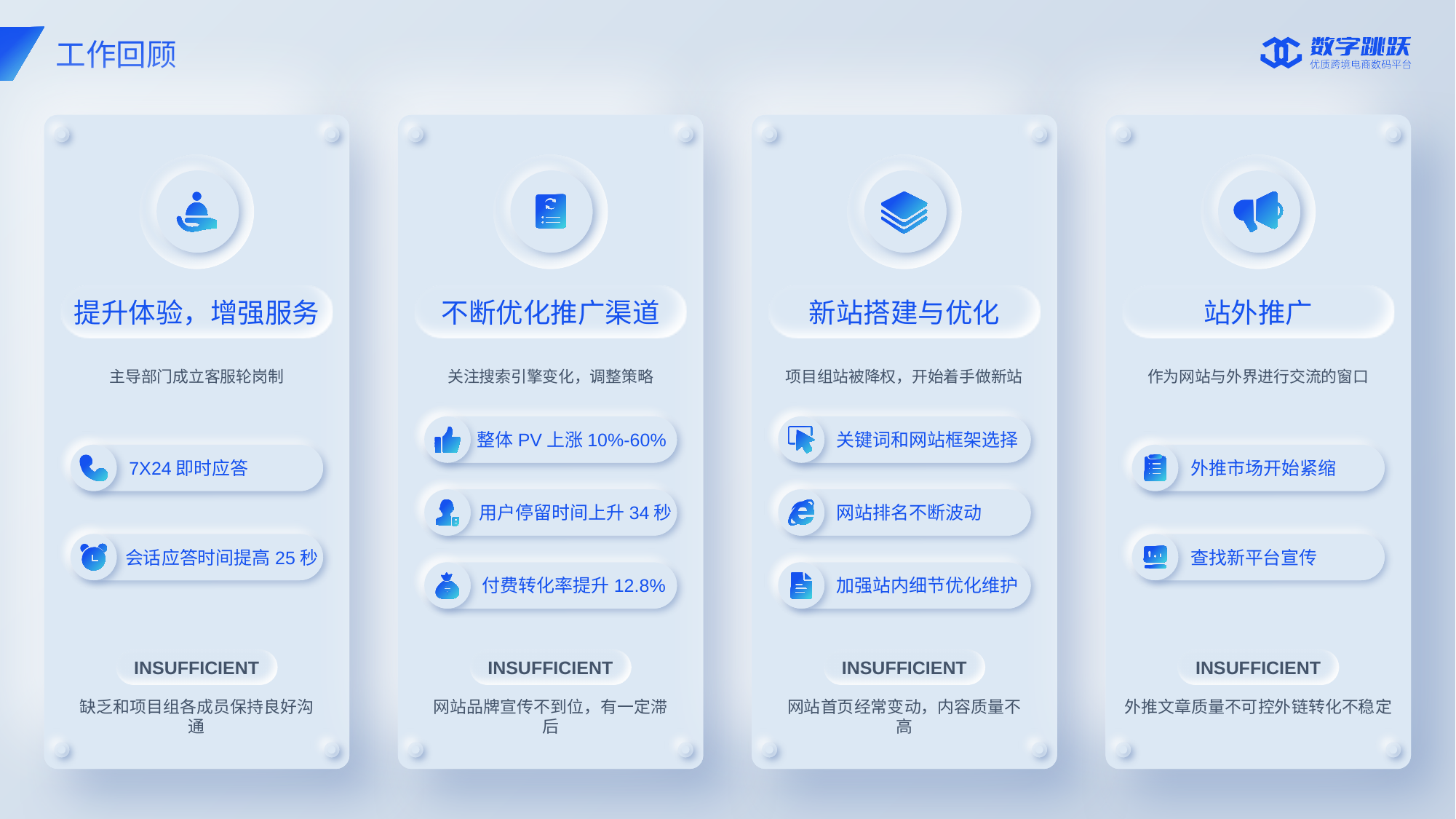

工作回顾

提升体验，增强服务
不断优化推广渠道
新站搭建与优化
站外推广
主导部门成立客服轮岗制
关注搜索引擎变化，调整策略
项目组站被降权，开始着手做新站
作为网站与外界进行交流的窗口

整体PV上涨10%-60%
关键词和网站框架选择

7X24即时应答
外推市场开始紧缩

用户停留时间上升34秒
网站排名不断波动

会话应答时间提高25秒
查找新平台宣传

付费转化率提升12.8%
加强站内细节优化维护

INSUFFICIENT
INSUFFICIENT
INSUFFICIENT
INSUFFICIENT
缺乏和项目组各成员保持良好沟通
网站品牌宣传不到位，有一定滞后
网站首页经常变动，内容质量不高
外推文章质量不可控外链转化不稳定